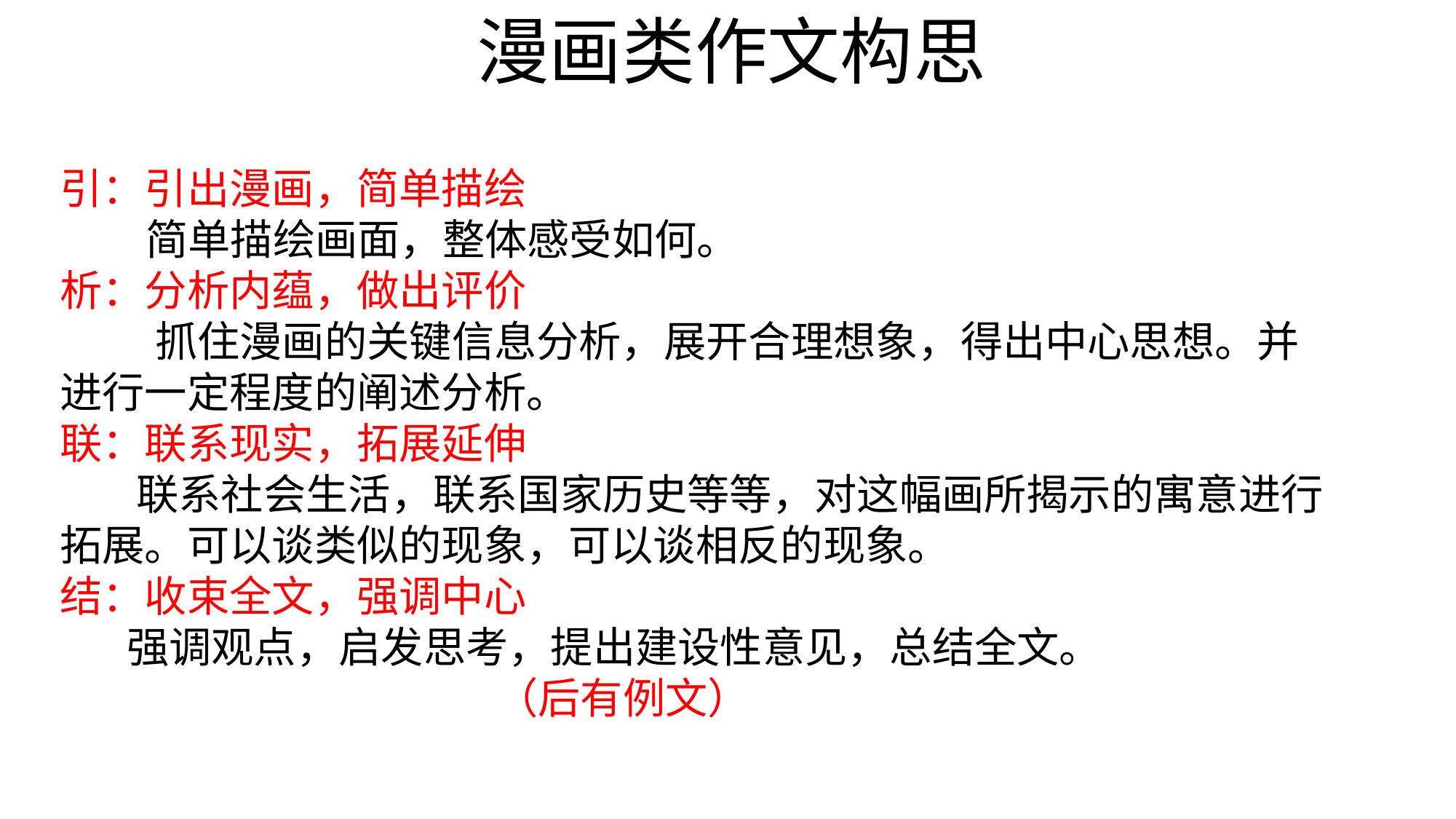

漫画类作文构思
引：引出漫画，简单描绘
        简单描绘画面，整体感受如何。
析：分析内蕴，做出评价
         抓住漫画的关键信息分析，展开合理想象，得出中心思想。并进行一定程度的阐述分析。
联：联系现实，拓展延伸
       联系社会生活，联系国家历史等等，对这幅画所揭示的寓意进行拓展。可以谈类似的现象，可以谈相反的现象。
结：收束全文，强调中心
      强调观点，启发思考，提出建设性意见，总结全文。
                                             （后有例文）